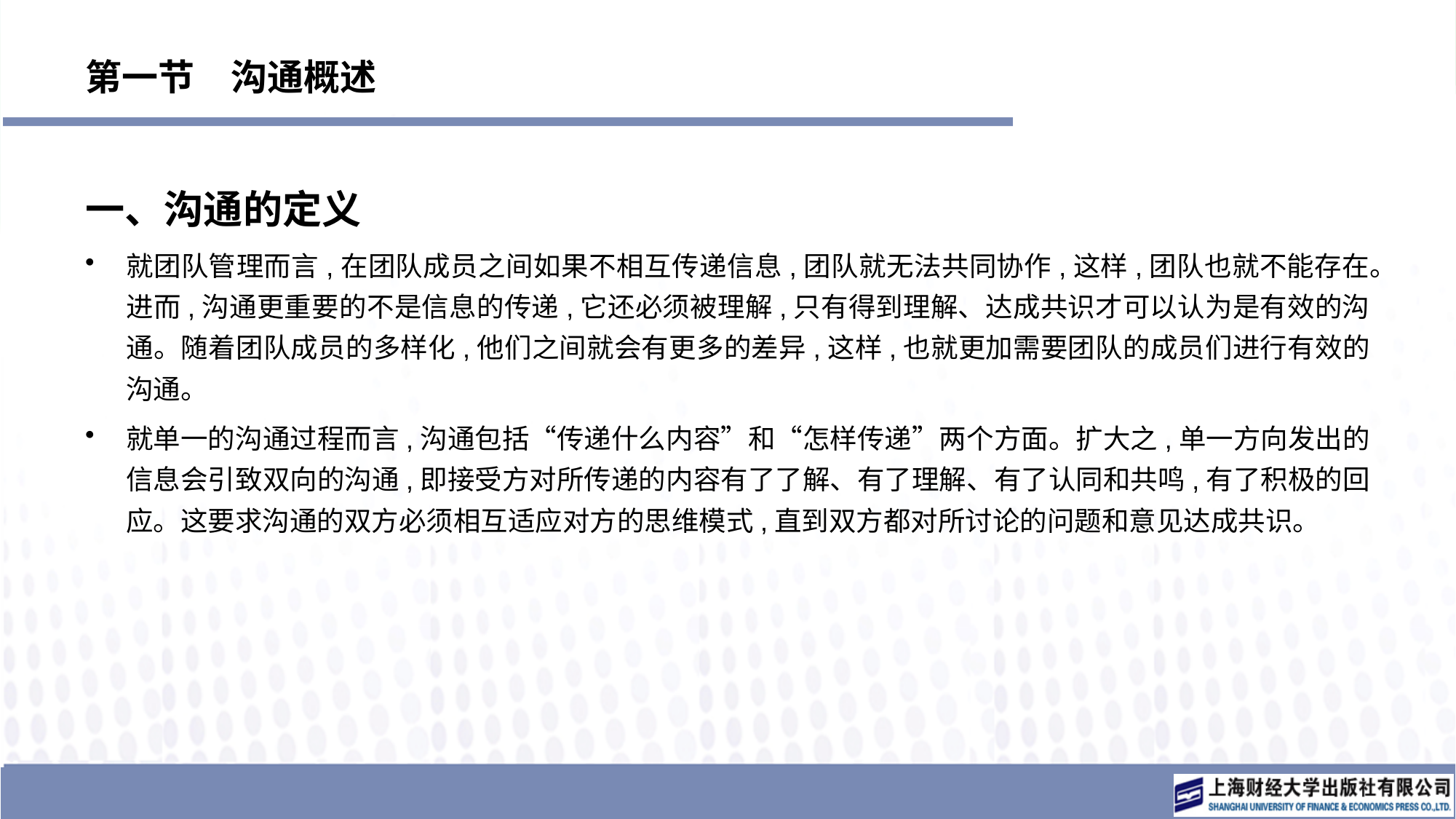

# 第一节　沟通概述
一、沟通的定义
就团队管理而言,在团队成员之间如果不相互传递信息,团队就无法共同协作,这样,团队也就不能存在。进而,沟通更重要的不是信息的传递,它还必须被理解,只有得到理解、达成共识才可以认为是有效的沟通。随着团队成员的多样化,他们之间就会有更多的差异,这样,也就更加需要团队的成员们进行有效的沟通。
就单一的沟通过程而言,沟通包括“传递什么内容”和“怎样传递”两个方面。扩大之,单一方向发出的信息会引致双向的沟通,即接受方对所传递的内容有了了解、有了理解、有了认同和共鸣,有了积极的回应。这要求沟通的双方必须相互适应对方的思维模式,直到双方都对所讨论的问题和意见达成共识。